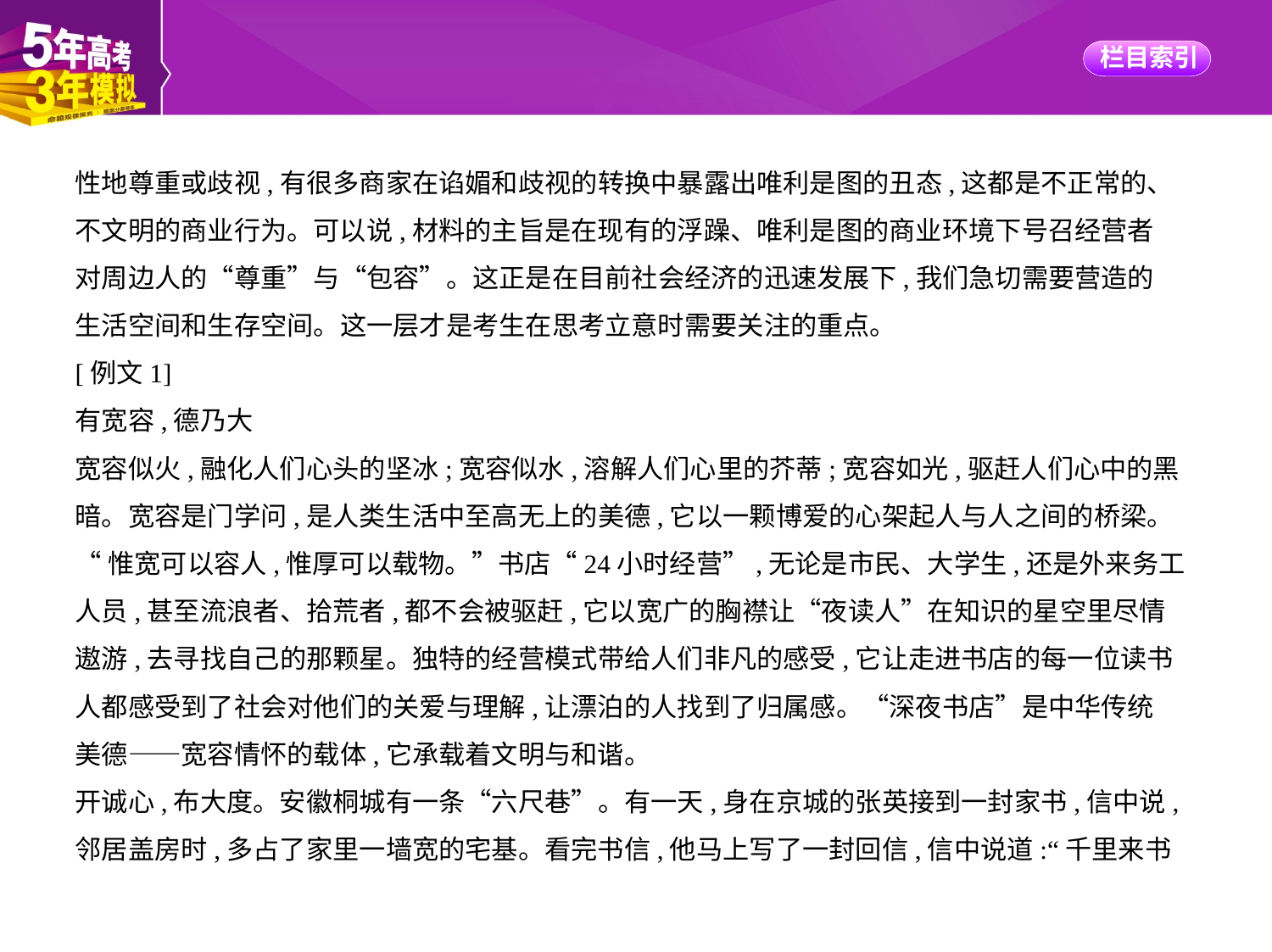

性地尊重或歧视,有很多商家在谄媚和歧视的转换中暴露出唯利是图的丑态,这都是不正常的、
不文明的商业行为。可以说,材料的主旨是在现有的浮躁、唯利是图的商业环境下号召经营者
对周边人的“尊重”与“包容”。这正是在目前社会经济的迅速发展下,我们急切需要营造的
生活空间和生存空间。这一层才是考生在思考立意时需要关注的重点。
[例文1]
有宽容,德乃大
宽容似火,融化人们心头的坚冰;宽容似水,溶解人们心里的芥蒂;宽容如光,驱赶人们心中的黑
暗。宽容是门学问,是人类生活中至高无上的美德,它以一颗博爱的心架起人与人之间的桥梁。
“惟宽可以容人,惟厚可以载物。”书店“24小时经营”,无论是市民、大学生,还是外来务工
人员,甚至流浪者、拾荒者,都不会被驱赶,它以宽广的胸襟让“夜读人”在知识的星空里尽情
遨游,去寻找自己的那颗星。独特的经营模式带给人们非凡的感受,它让走进书店的每一位读书
人都感受到了社会对他们的关爱与理解,让漂泊的人找到了归属感。“深夜书店”是中华传统
美德——宽容情怀的载体,它承载着文明与和谐。
开诚心,布大度。安徽桐城有一条“六尺巷”。有一天,身在京城的张英接到一封家书,信中说,
邻居盖房时,多占了家里一墙宽的宅基。看完书信,他马上写了一封回信,信中说道:“千里来书